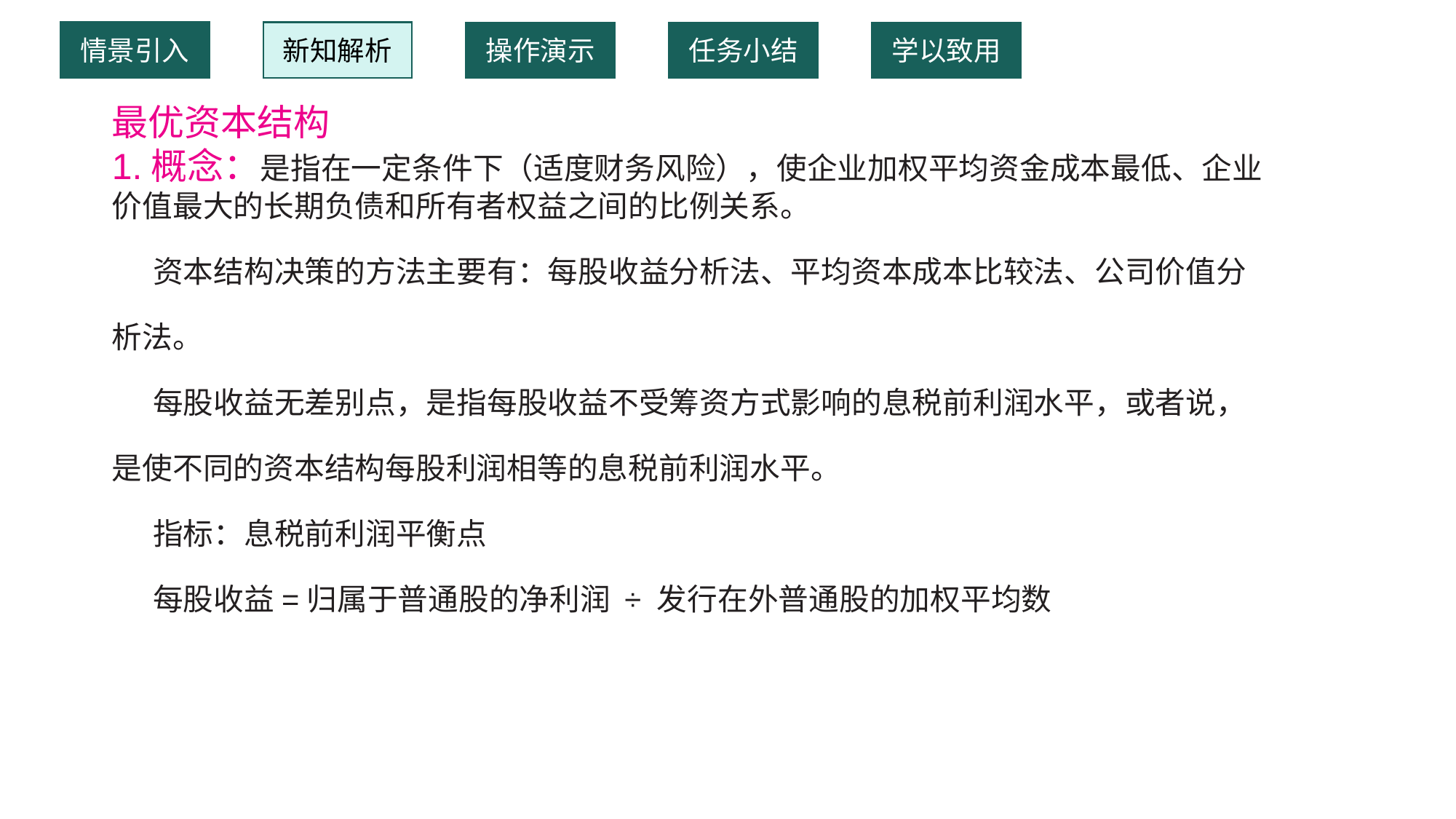

情景引入
新知解析
操作演示
任务小结
学以致用
最优资本结构
1.概念：是指在一定条件下（适度财务风险），使企业加权平均资金成本最低、企业价值最大的长期负债和所有者权益之间的比例关系。
     资本结构决策的方法主要有：每股收益分析法、平均资本成本比较法、公司价值分析法。
     每股收益无差别点，是指每股收益不受筹资方式影响的息税前利润水平，或者说，是使不同的资本结构每股利润相等的息税前利润水平。
     指标：息税前利润平衡点
     每股收益=归属于普通股的净利润 ÷ 发行在外普通股的加权平均数